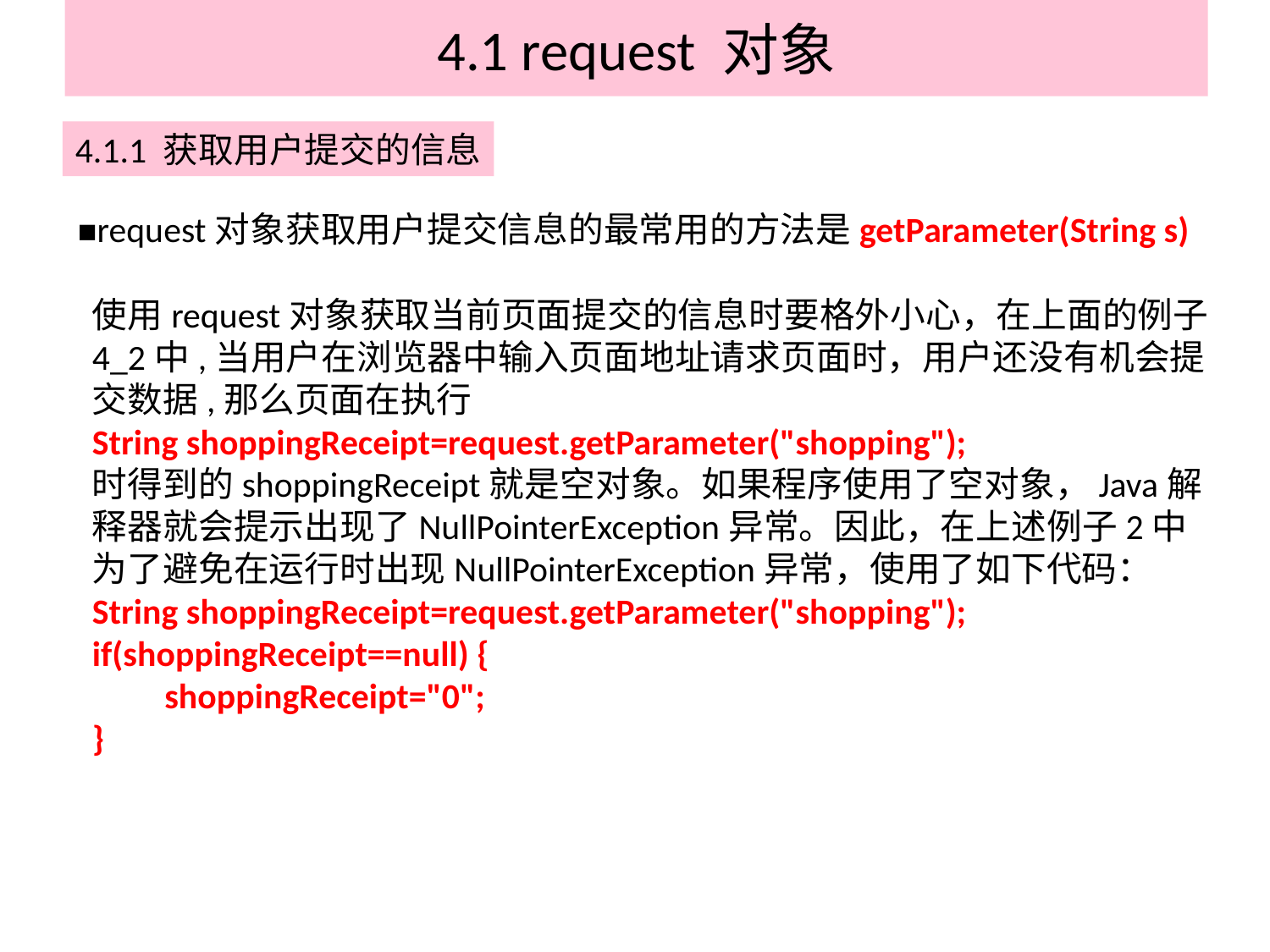

# 4.1 request 对象
4.1.1 获取用户提交的信息
■request对象获取用户提交信息的最常用的方法是getParameter(String s)
使用request对象获取当前页面提交的信息时要格外小心，在上面的例子4_2中,当用户在浏览器中输入页面地址请求页面时，用户还没有机会提交数据,那么页面在执行
String shoppingReceipt=request.getParameter("shopping");
时得到的shoppingReceipt就是空对象。如果程序使用了空对象，Java解释器就会提示出现了NullPointerException异常。因此，在上述例子2中为了避免在运行时出现NullPointerException异常，使用了如下代码：
String shoppingReceipt=request.getParameter("shopping");
if(shoppingReceipt==null) {
         shoppingReceipt="0";
}